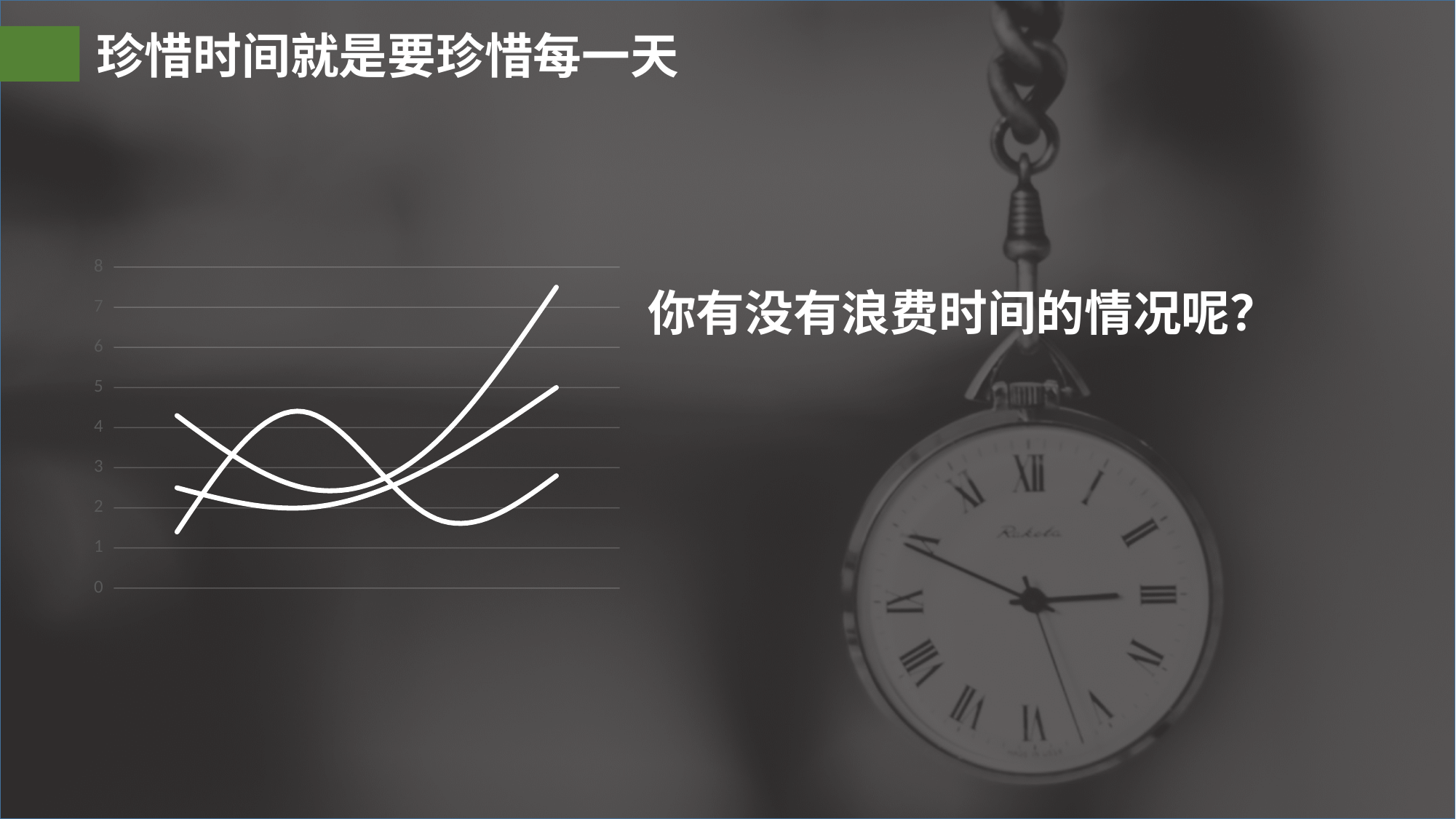

珍惜时间就是要珍惜每一天

### Chart

| Category | 系列 1 | 系列 2 | 系列 3 |
|---|---|---|---|
| 类别 1 | 4.3 | 1.4 | 2.5 |
| 类别 2 | 2.5 | 4.4 | 2.0 |
| 类别 3 | 3.5 | 1.8 | 3.0 |
| 类别 4 | 7.5 | 2.8 | 5.0 |
你有没有浪费时间的情况呢？